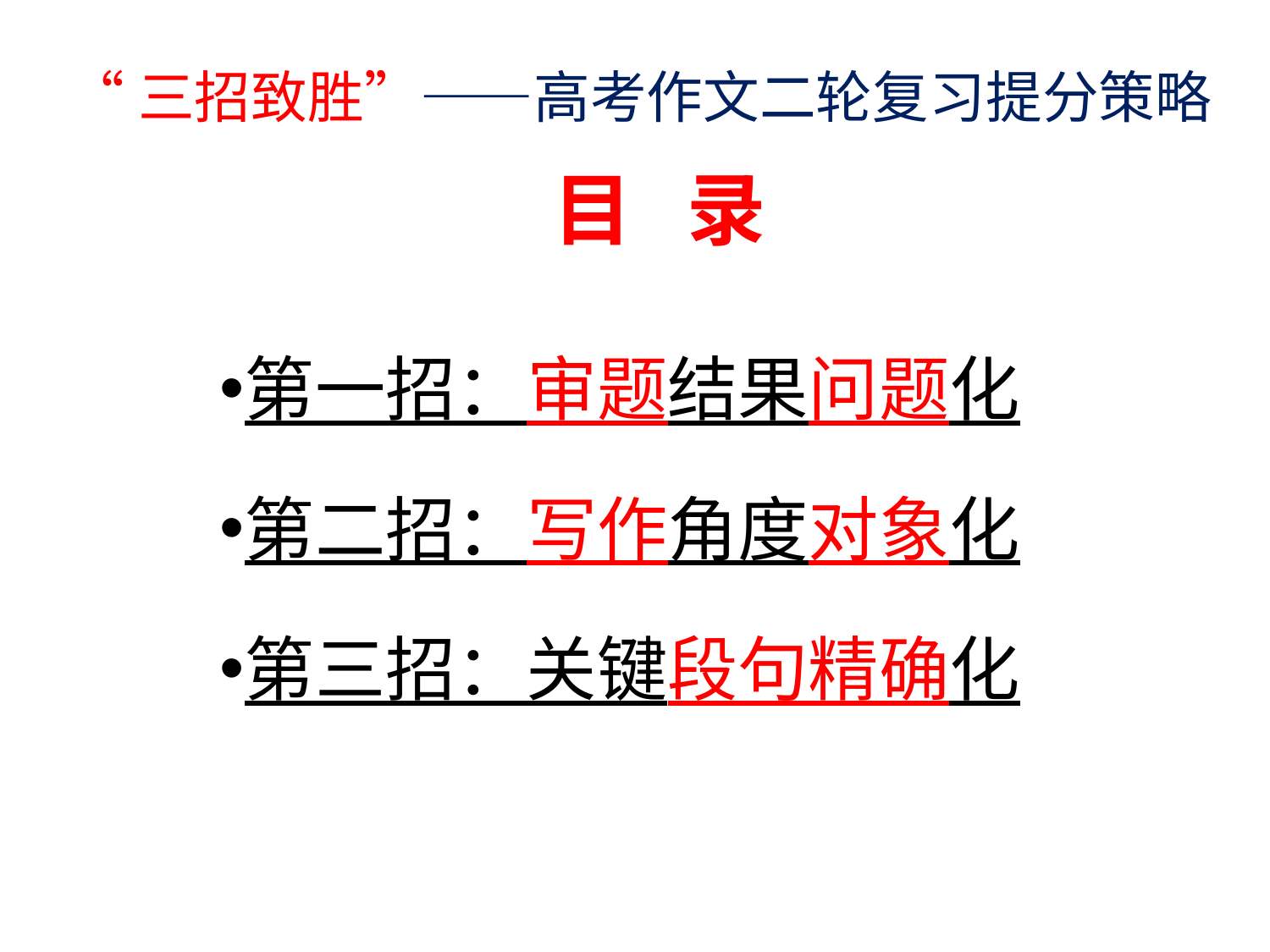

“三招致胜”——高考作文二轮复习提分策略
# 目   录
第一招：审题结果问题化
第二招：写作角度对象化
第三招：关键段句精确化